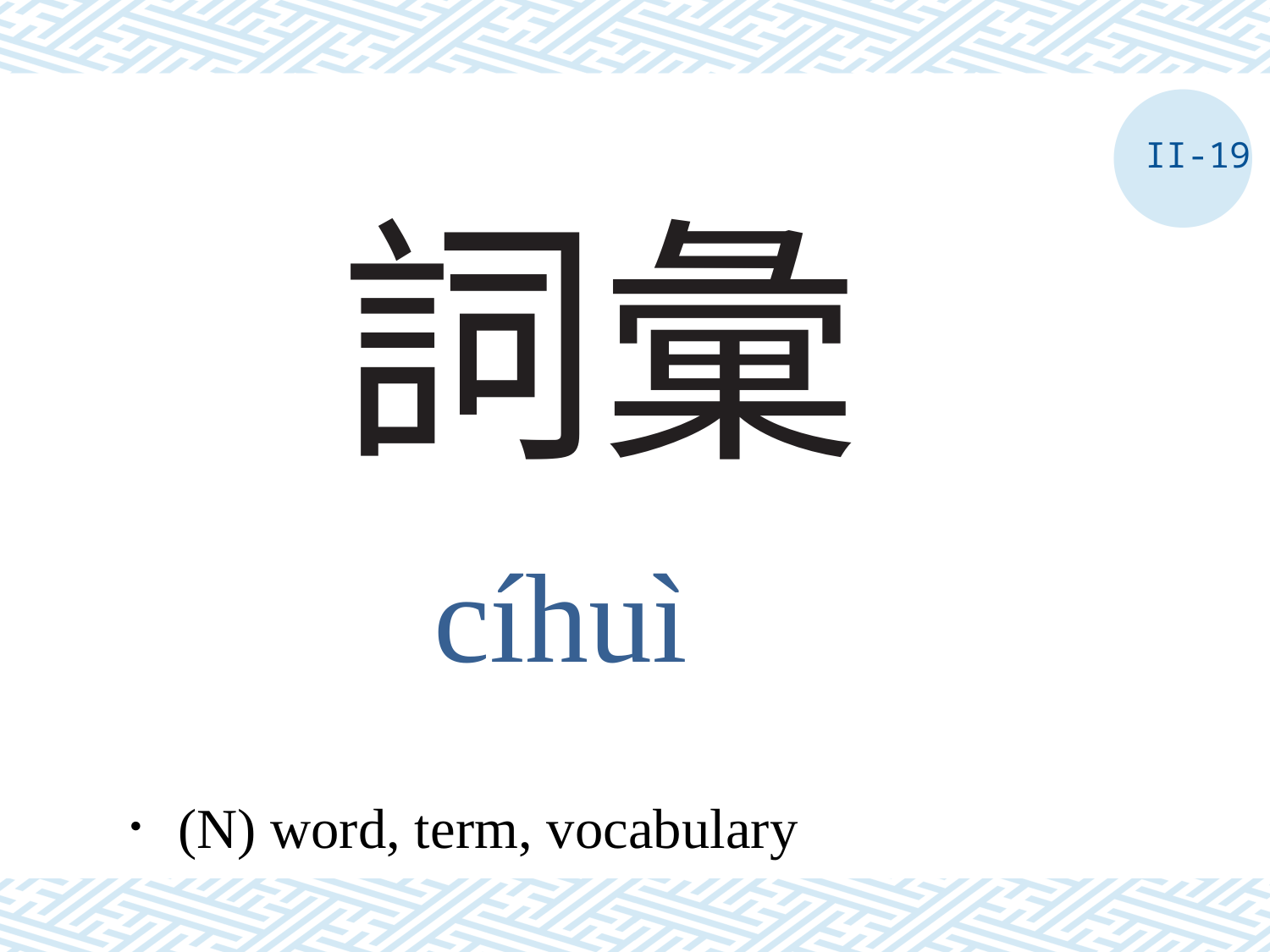

II-19

# 詞彙
cíhuì
．(N) word, term, vocabulary